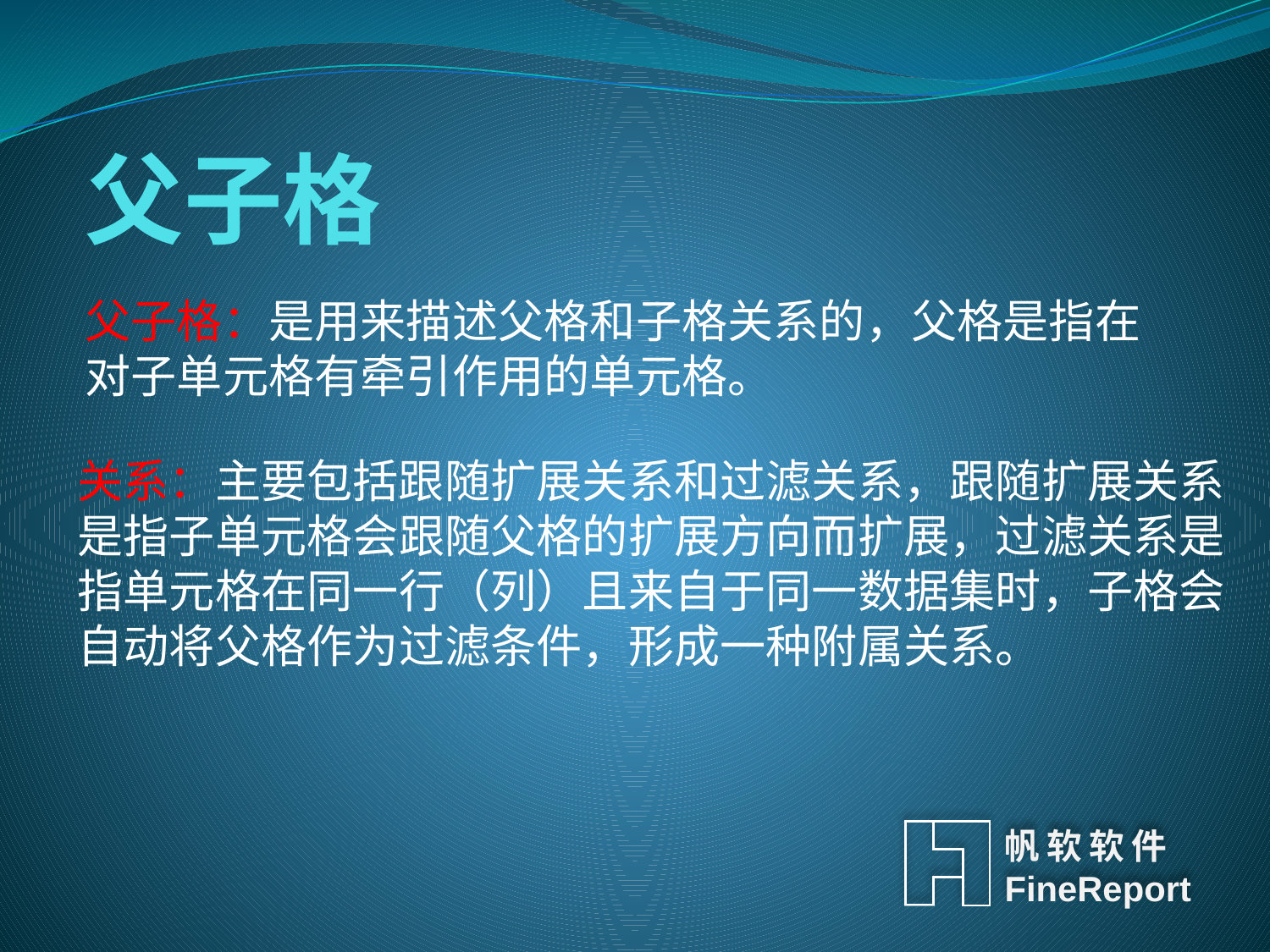

# 父子格
父子格：是用来描述父格和子格关系的，父格是指在对子单元格有牵引作用的单元格。
关系：主要包括跟随扩展关系和过滤关系，跟随扩展关系是指子单元格会跟随父格的扩展方向而扩展，过滤关系是指单元格在同一行（列）且来自于同一数据集时，子格会自动将父格作为过滤条件，形成一种附属关系。